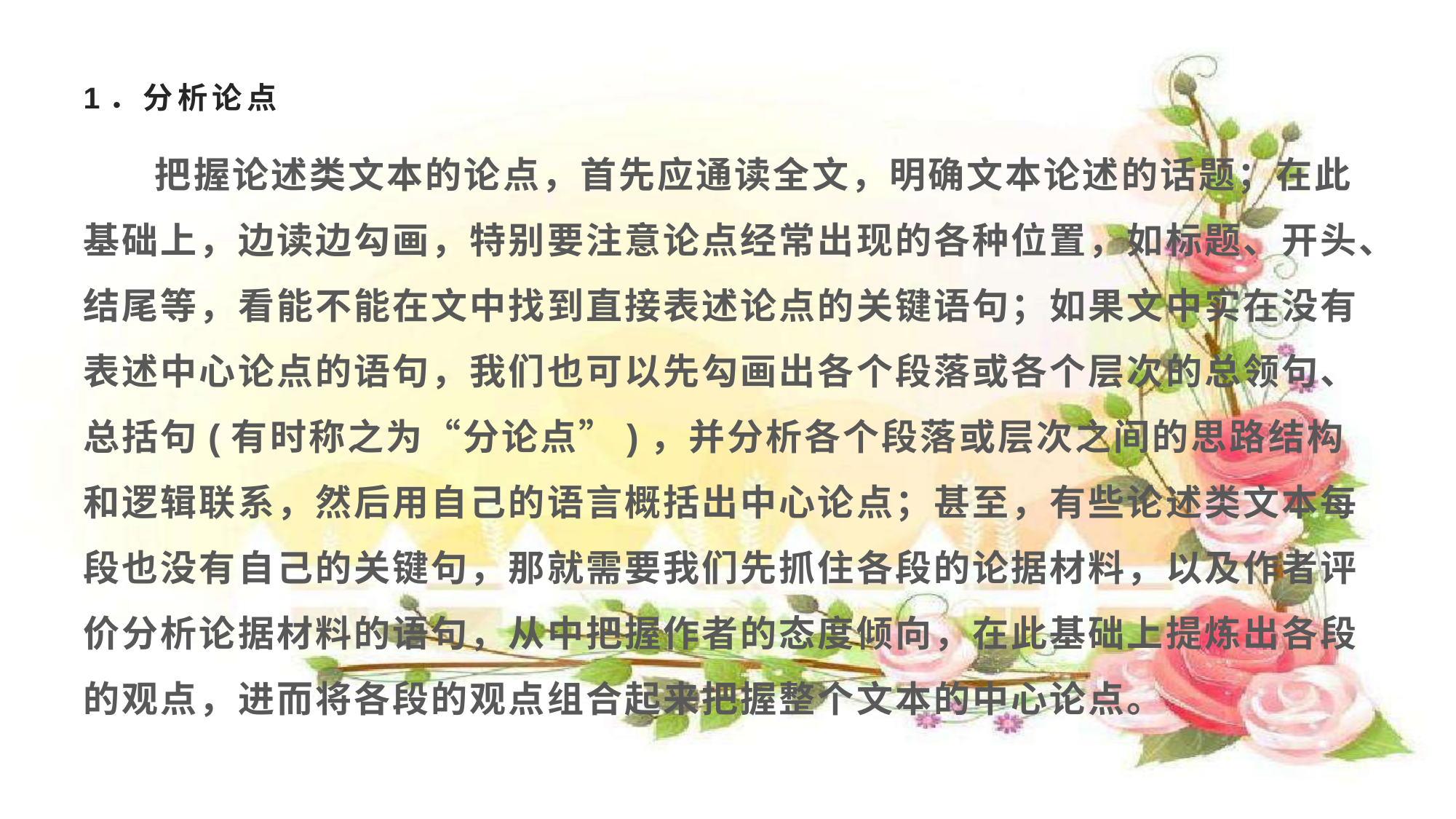

# 1．分析论点
      把握论述类文本的论点，首先应通读全文，明确文本论述的话题；在此基础上，边读边勾画，特别要注意论点经常出现的各种位置，如标题、开头、结尾等，看能不能在文中找到直接表述论点的关键语句；如果文中实在没有表述中心论点的语句，我们也可以先勾画出各个段落或各个层次的总领句、总括句(有时称之为“分论点”)，并分析各个段落或层次之间的思路结构和逻辑联系，然后用自己的语言概括出中心论点；甚至，有些论述类文本每段也没有自己的关键句，那就需要我们先抓住各段的论据材料，以及作者评价分析论据材料的语句，从中把握作者的态度倾向，在此基础上提炼出各段的观点，进而将各段的观点组合起来把握整个文本的中心论点。